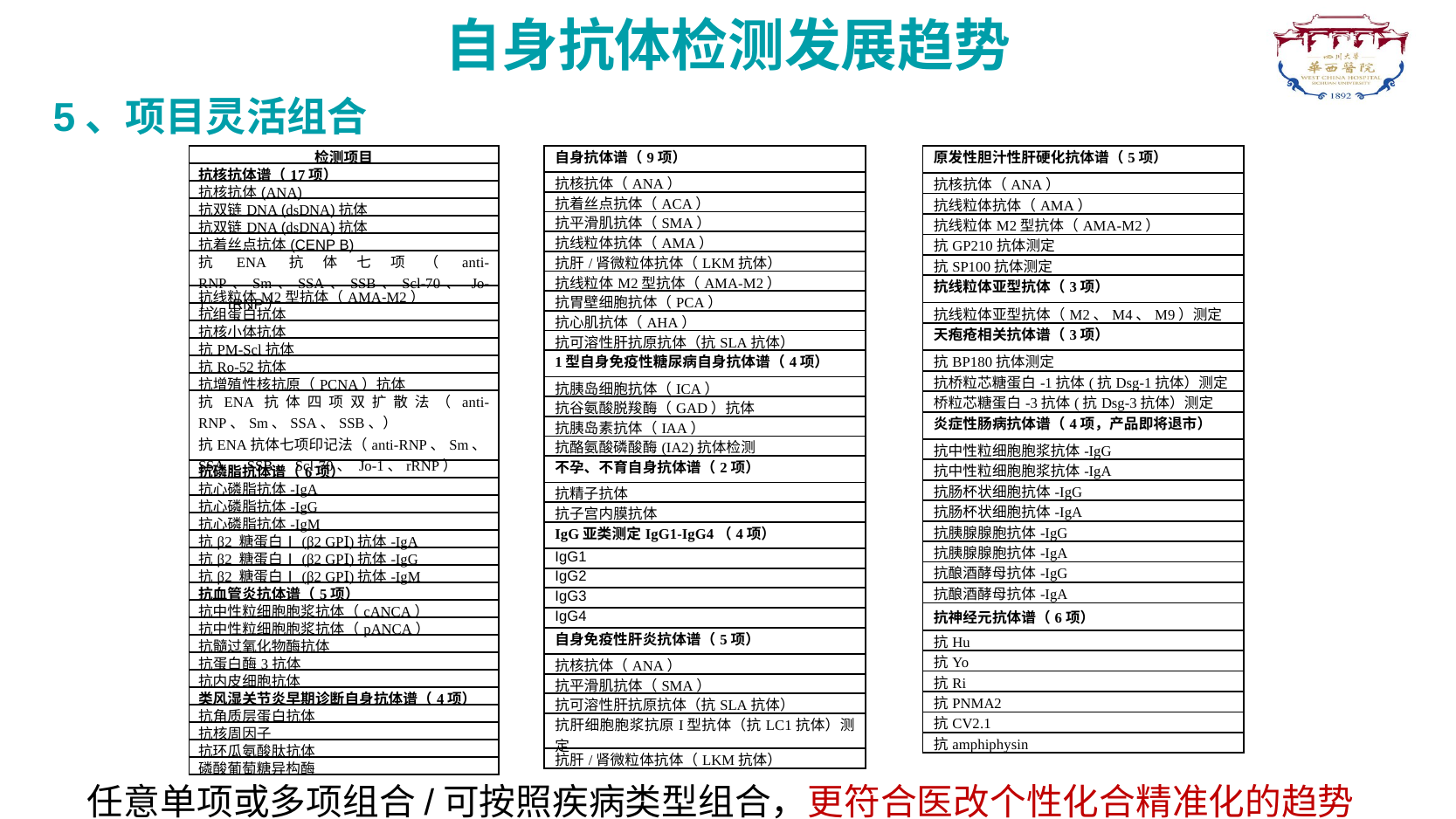

自身抗体检测发展趋势
5、项目灵活组合
| 检测项目 |
| --- |
| 抗核抗体谱（17项） |
| 抗核抗体(ANA) |
| 抗双链DNA (dsDNA)抗体 |
| 抗双链DNA (dsDNA)抗体 |
| 抗着丝点抗体(CENP B) |
| 抗ENA抗体七项（anti-RNP、Sm、SSA、SSB、Scl-70、 Jo-1、rRNP） |
| 抗线粒体M2型抗体（AMA-M2） |
| 抗组蛋白抗体 |
| 抗核小体抗体 |
| 抗PM-Scl抗体 |
| 抗Ro-52抗体 |
| 抗增殖性核抗原（PCNA）抗体 |
| 抗ENA抗体四项双扩散法（anti-RNP、Sm、SSA、SSB、） 抗ENA抗体七项印记法（anti-RNP、Sm、SSA、SSB、Scl-70、 Jo-1、rRNP） |
| 抗磷脂抗体谱（6项） |
| 抗心磷脂抗体-IgA |
| 抗心磷脂抗体-IgG |
| 抗心磷脂抗体-IgM |
| 抗β2 糖蛋白Ⅰ(β2 GPⅠ)抗体-IgA |
| 抗β2 糖蛋白Ⅰ(β2 GPⅠ)抗体-IgG |
| 抗β2 糖蛋白Ⅰ(β2 GPⅠ)抗体-IgM |
| 抗血管炎抗体谱（5项） |
| 抗中性粒细胞胞浆抗体（cANCA） |
| 抗中性粒细胞胞浆抗体（pANCA） |
| 抗髓过氧化物酶抗体 |
| 抗蛋白酶3抗体 |
| 抗内皮细胞抗体 |
| 类风湿关节炎早期诊断自身抗体谱（4项） |
| 抗角质层蛋白抗体 |
| 抗核周因子 |
| 抗环瓜氨酸肽抗体 |
| 磷酸葡萄糖异构酶 |
| 自身抗体谱（9项） |
| --- |
| 抗核抗体（ANA） |
| 抗着丝点抗体（ACA） |
| 抗平滑肌抗体（SMA） |
| 抗线粒体抗体（AMA） |
| 抗肝/肾微粒体抗体（LKM抗体） |
| 抗线粒体M2型抗体（AMA-M2） |
| 抗胃壁细胞抗体（PCA） |
| 抗心肌抗体（AHA） |
| 抗可溶性肝抗原抗体（抗SLA抗体） |
| 1型自身免疫性糖尿病自身抗体谱（4项） |
| 抗胰岛细胞抗体（ICA） |
| 抗谷氨酸脱羧酶（GAD）抗体 |
| 抗胰岛素抗体（IAA） |
| 抗酪氨酸磷酸酶(IA2)抗体检测 |
| 不孕、不育自身抗体谱（2项） |
| 抗精子抗体 |
| 抗子宫内膜抗体 |
| IgG亚类测定IgG1-IgG4（4项） |
| IgG1 |
| IgG2 |
| IgG3 |
| IgG4 |
| 自身免疫性肝炎抗体谱（5项） |
| 抗核抗体（ANA） |
| 抗平滑肌抗体（SMA） |
| 抗可溶性肝抗原抗体（抗SLA抗体） |
| 抗肝细胞胞浆抗原I型抗体（抗LC1抗体）测定 |
| 抗肝/肾微粒体抗体（LKM抗体） |
| 原发性胆汁性肝硬化抗体谱（5项） |
| --- |
| 抗核抗体（ANA） |
| 抗线粒体抗体（AMA） |
| 抗线粒体M2型抗体（AMA-M2） |
| 抗GP210抗体测定 |
| 抗SP100抗体测定 |
| 抗线粒体亚型抗体（3项） |
| 抗线粒体亚型抗体（M2、M4、M9）测定 |
| 天疱疮相关抗体谱（3项） |
| 抗BP180抗体测定 |
| 抗桥粒芯糖蛋白-1抗体(抗Dsg-1抗体）测定 |
| 桥粒芯糖蛋白-3抗体(抗Dsg-3抗体）测定 |
| 炎症性肠病抗体谱（4项，产品即将退市） |
| 抗中性粒细胞胞浆抗体-IgG |
| 抗中性粒细胞胞浆抗体-IgA |
| 抗肠杯状细胞抗体-IgG |
| 抗肠杯状细胞抗体-IgA |
| 抗胰腺腺胞抗体-IgG |
| 抗胰腺腺胞抗体-IgA |
| 抗酿酒酵母抗体-IgG |
| 抗酿酒酵母抗体-IgA |
| 抗神经元抗体谱（6项） |
| 抗Hu |
| 抗Yo |
| 抗Ri |
| 抗PNMA2 |
| 抗CV2.1 |
| 抗amphiphysin |
任意单项或多项组合/可按照疾病类型组合，更符合医改个性化合精准化的趋势